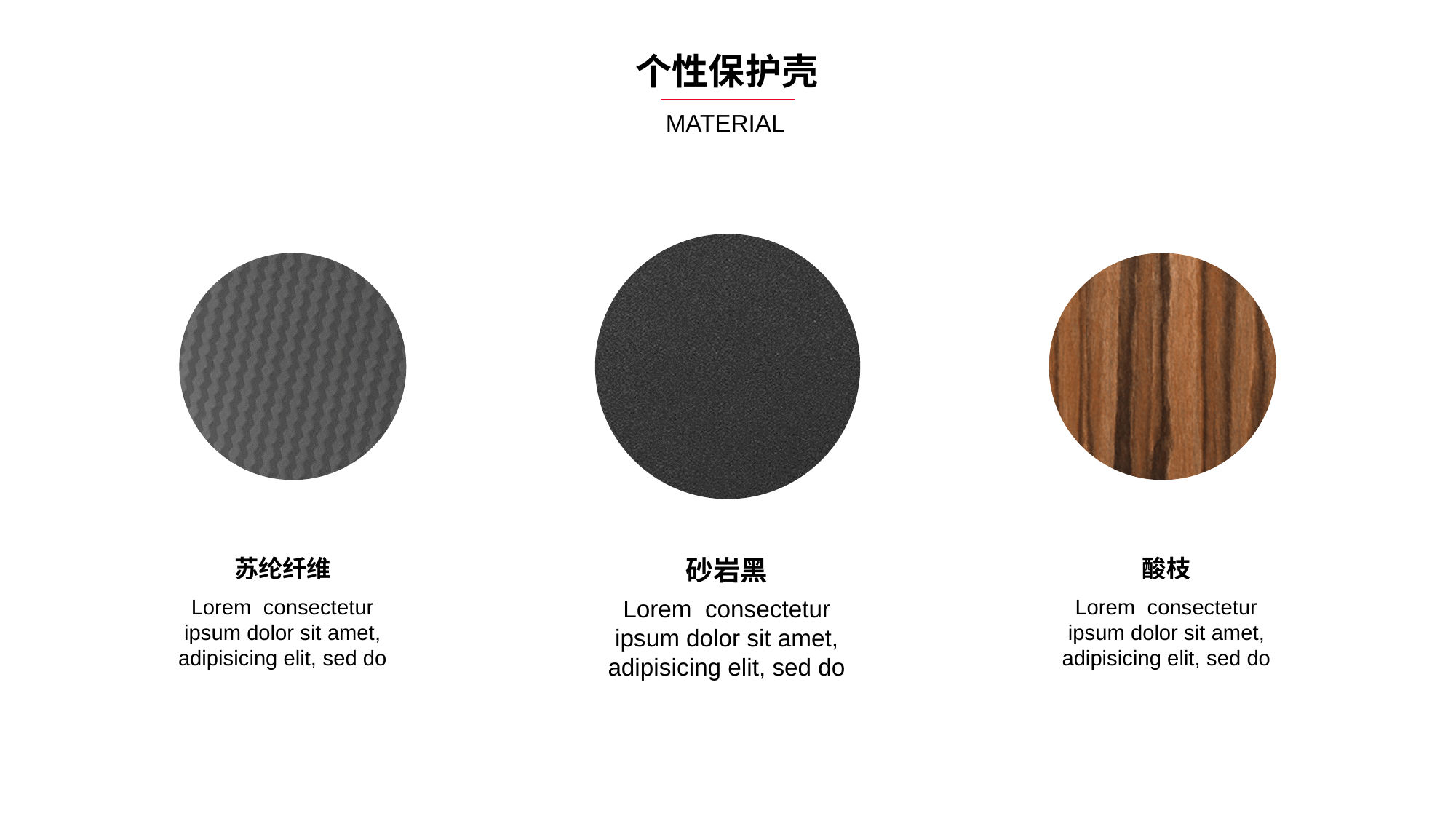

个性保护壳
MATERIAL

苏纶纤维
砂岩黑
酸枝
Lorem  consectetur ipsum dolor sit amet, adipisicing elit, sed do
Lorem  consectetur ipsum dolor sit amet, adipisicing elit, sed do
Lorem  consectetur ipsum dolor sit amet, adipisicing elit, sed do